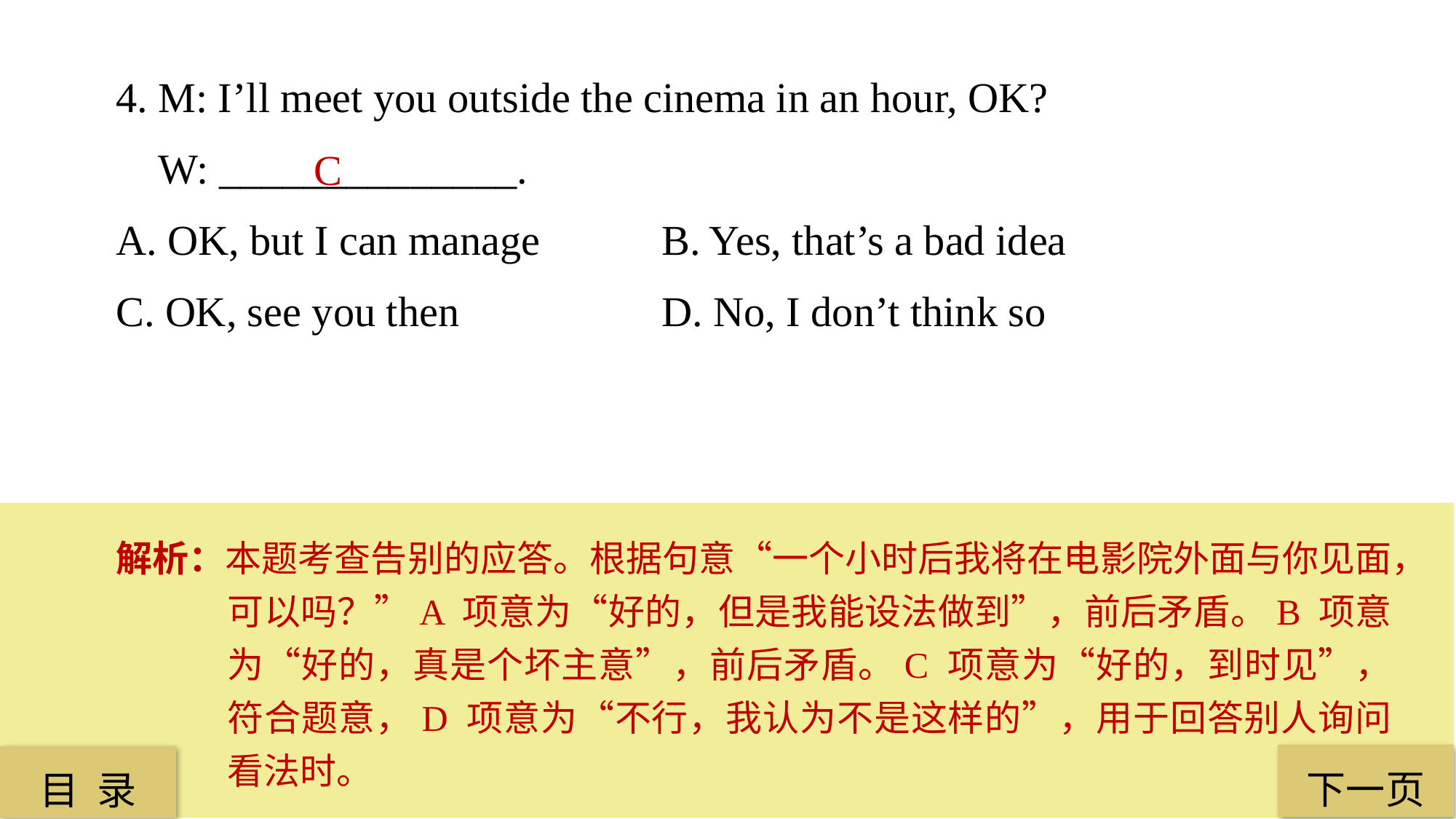

4. M: I’ll meet you outside the cinema in an hour, OK?
    W: ______________.
A. OK, but I can manage 		B. Yes, that’s a bad idea
C. OK, see you then 		D. No, I don’t think so
 C
解析：本题考查告别的应答。根据句意“一个小时后我将在电影院外面与你见面，可以吗？”A 项意为“好的，但是我能设法做到”，前后矛盾。B 项意为“好的，真是个坏主意”，前后矛盾。C 项意为“好的，到时见”，符合题意，D 项意为“不行，我认为不是这样的”，用于回答别人询问看法时。